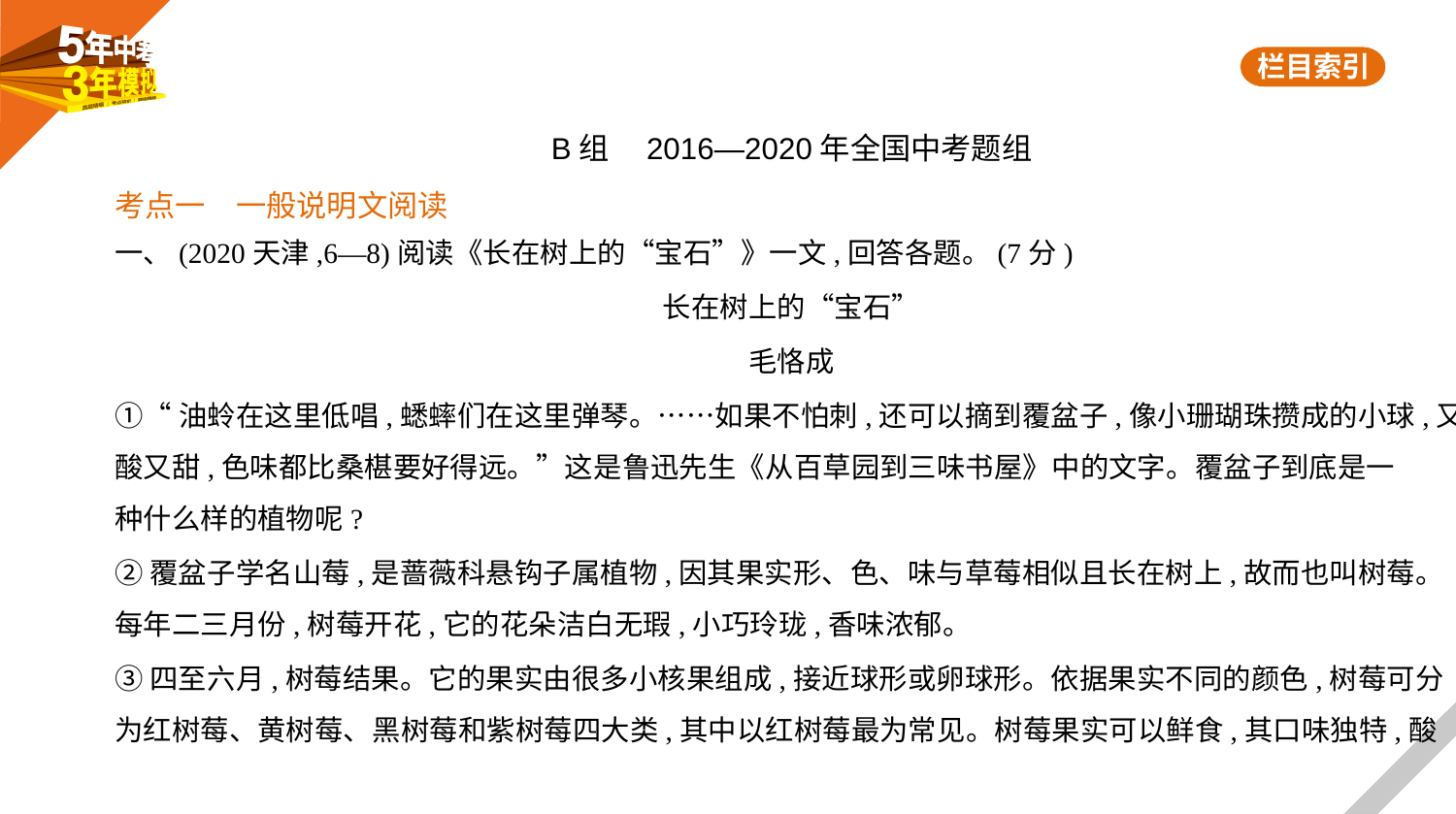

B组　2016—2020年全国中考题组
考点一　一般说明文阅读
一、(2020天津,6—8)阅读《长在树上的“宝石”》一文,回答各题。(7分)
长在树上的“宝石”
毛恪成
①“油蛉在这里低唱,蟋蟀们在这里弹琴。……如果不怕刺,还可以摘到覆盆子,像小珊瑚珠攒成的小球,又
酸又甜,色味都比桑椹要好得远。”这是鲁迅先生《从百草园到三味书屋》中的文字。覆盆子到底是一
种什么样的植物呢?
②覆盆子学名山莓,是蔷薇科悬钩子属植物,因其果实形、色、味与草莓相似且长在树上,故而也叫树莓。
每年二三月份,树莓开花,它的花朵洁白无瑕,小巧玲珑,香味浓郁。
③四至六月,树莓结果。它的果实由很多小核果组成,接近球形或卵球形。依据果实不同的颜色,树莓可分
为红树莓、黄树莓、黑树莓和紫树莓四大类,其中以红树莓最为常见。树莓果实可以鲜食,其口味独特,酸